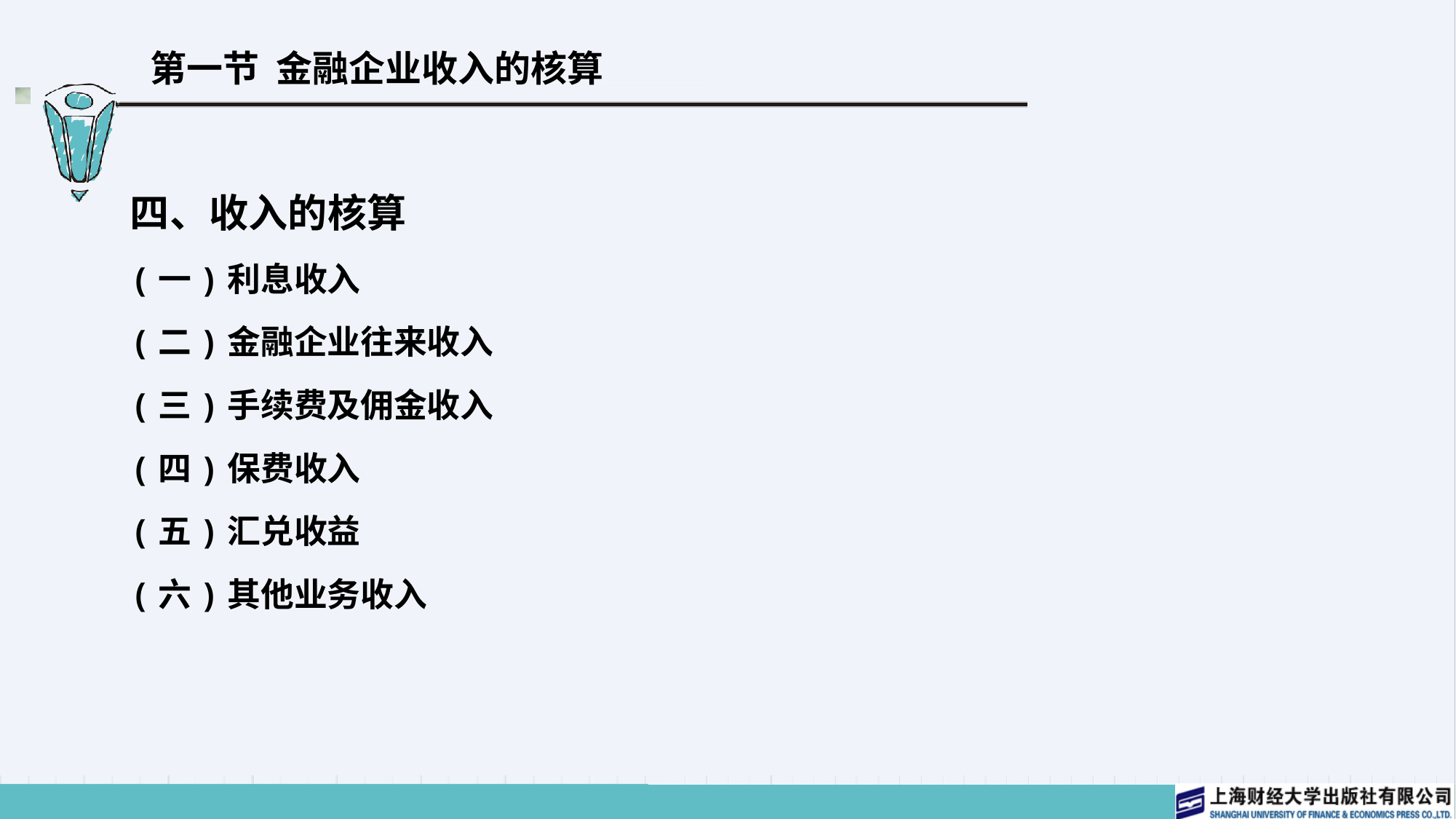

# 第一节  金融企业收入的核算
四、收入的核算
(一)利息收入
(二)金融企业往来收入
(三)手续费及佣金收入
(四)保费收入
(五)汇兑收益
(六)其他业务收入